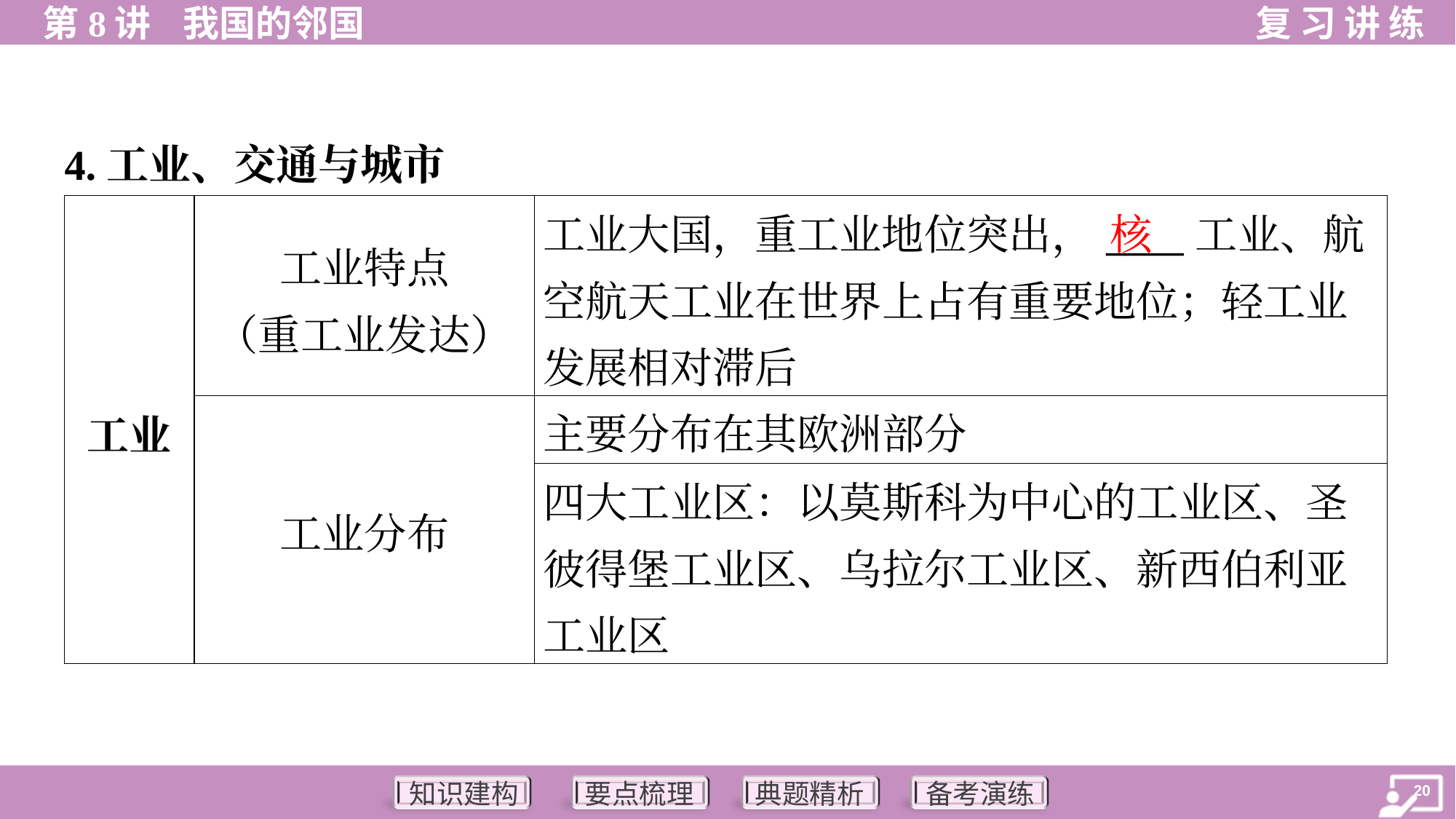

4.工业、交通与城市
核
| 工业 | 工业特点 （重工业发达） | 工业大国，重工业地位突出，\_\_\_\_工业、航空航天工业在世界上占有重要地位；轻工业发展相对滞后 |
| --- | --- | --- |
|  | 工业分布 | 主要分布在其欧洲部分 |
|  |  | 四大工业区：以莫斯科为中心的工业区、圣彼得堡工业区、乌拉尔工业区、新西伯利亚工业区 |